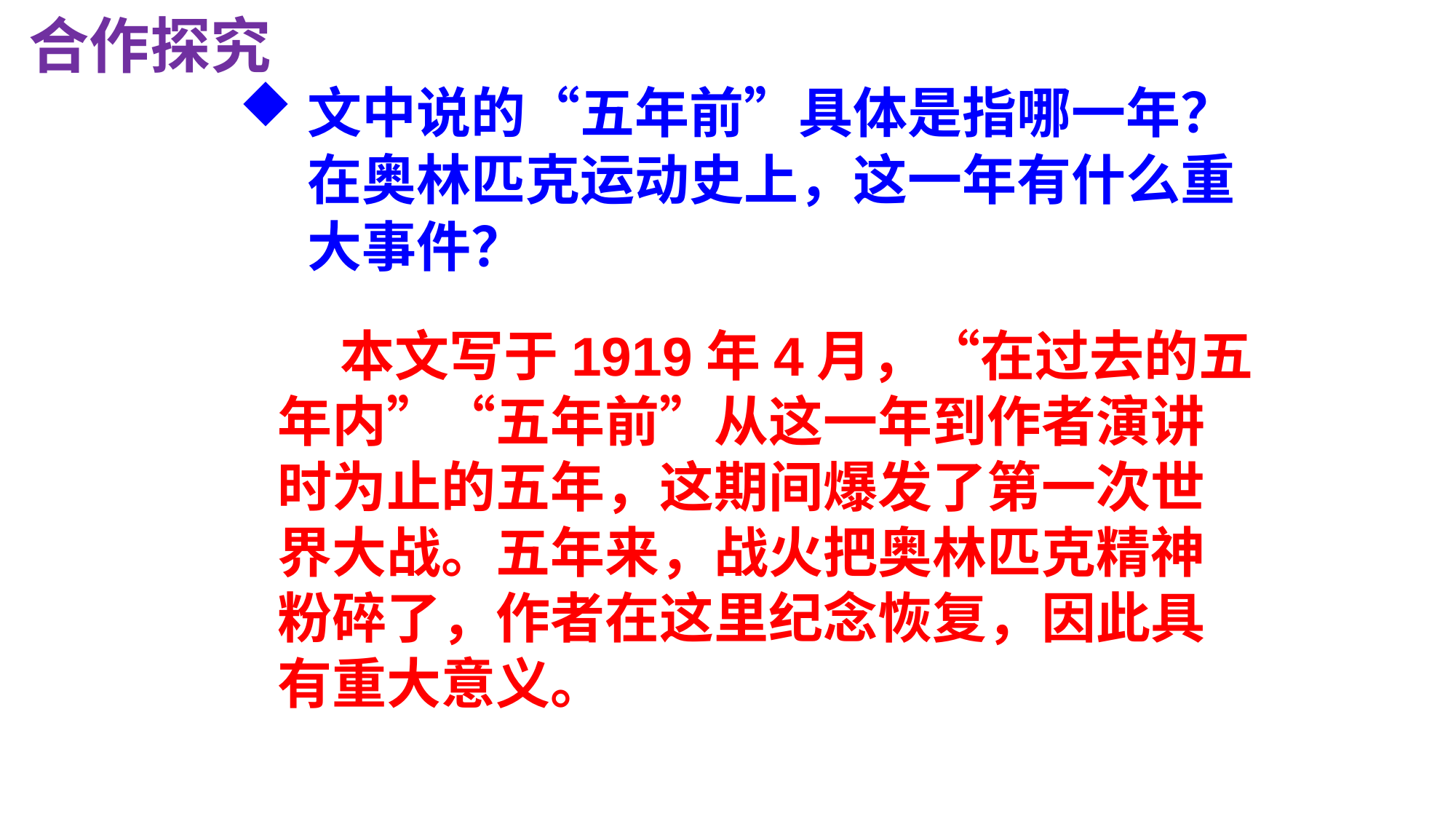

合作探究
文中说的“五年前”具体是指哪一年？在奥林匹克运动史上，这一年有什么重大事件？
    本文写于1919年4月，“在过去的五年内”“五年前”从这一年到作者演讲时为止的五年，这期间爆发了第一次世界大战。五年来，战火把奥林匹克精神粉碎了，作者在这里纪念恢复，因此具有重大意义。